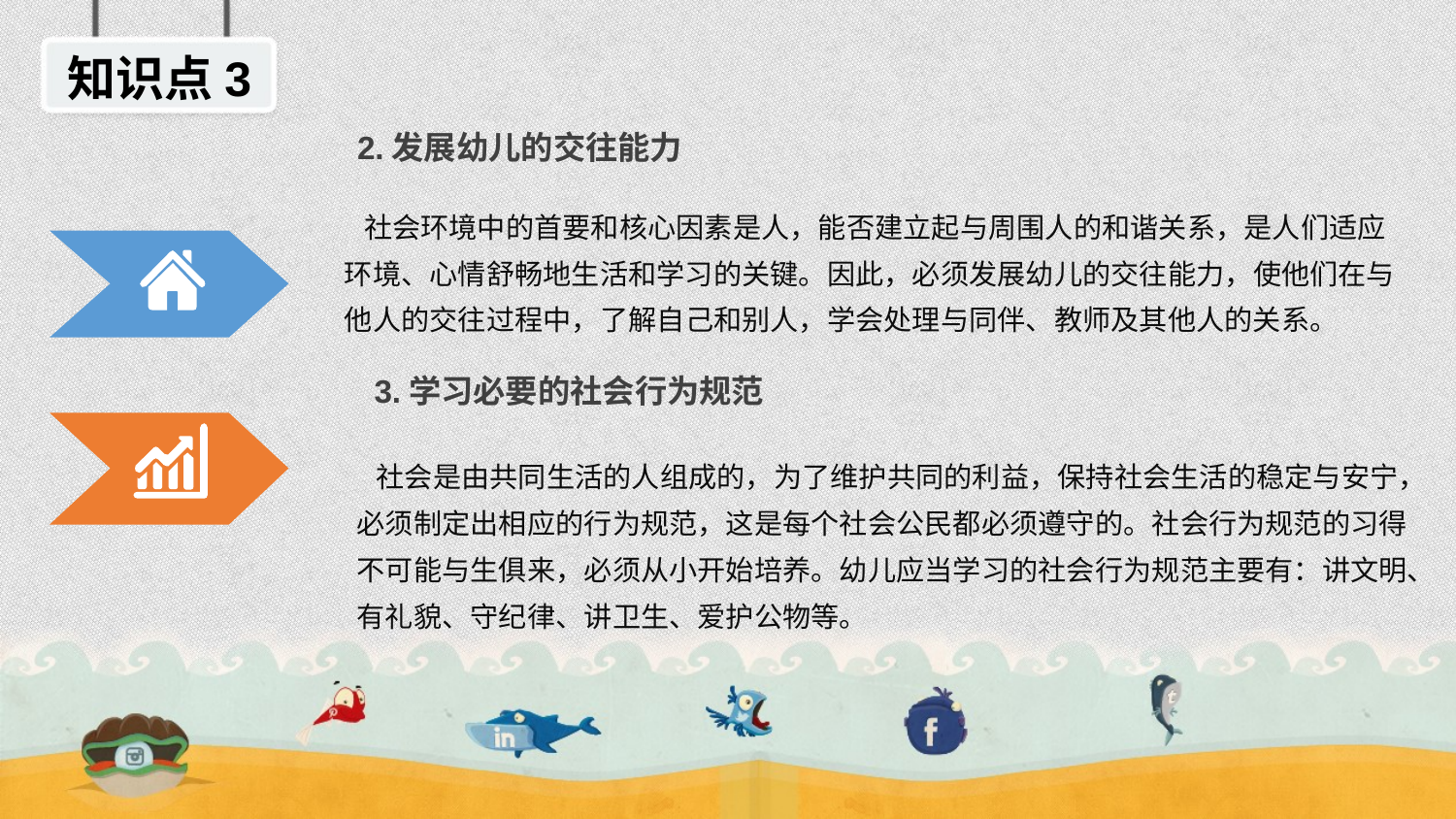

知识点3
2.发展幼儿的交往能力
  社会环境中的首要和核心因素是人，能否建立起与周围人的和谐关系，是人们适应环境、心情舒畅地生活和学习的关键。因此，必须发展幼儿的交往能力，使他们在与他人的交往过程中，了解自己和别人，学会处理与同伴、教师及其他人的关系。

3.学习必要的社会行为规范

  社会是由共同生活的人组成的，为了维护共同的利益，保持社会生活的稳定与安宁，必须制定出相应的行为规范，这是每个社会公民都必须遵守的。社会行为规范的习得不可能与生俱来，必须从小开始培养。幼儿应当学习的社会行为规范主要有：讲文明、有礼貌、守纪律、讲卫生、爱护公物等。